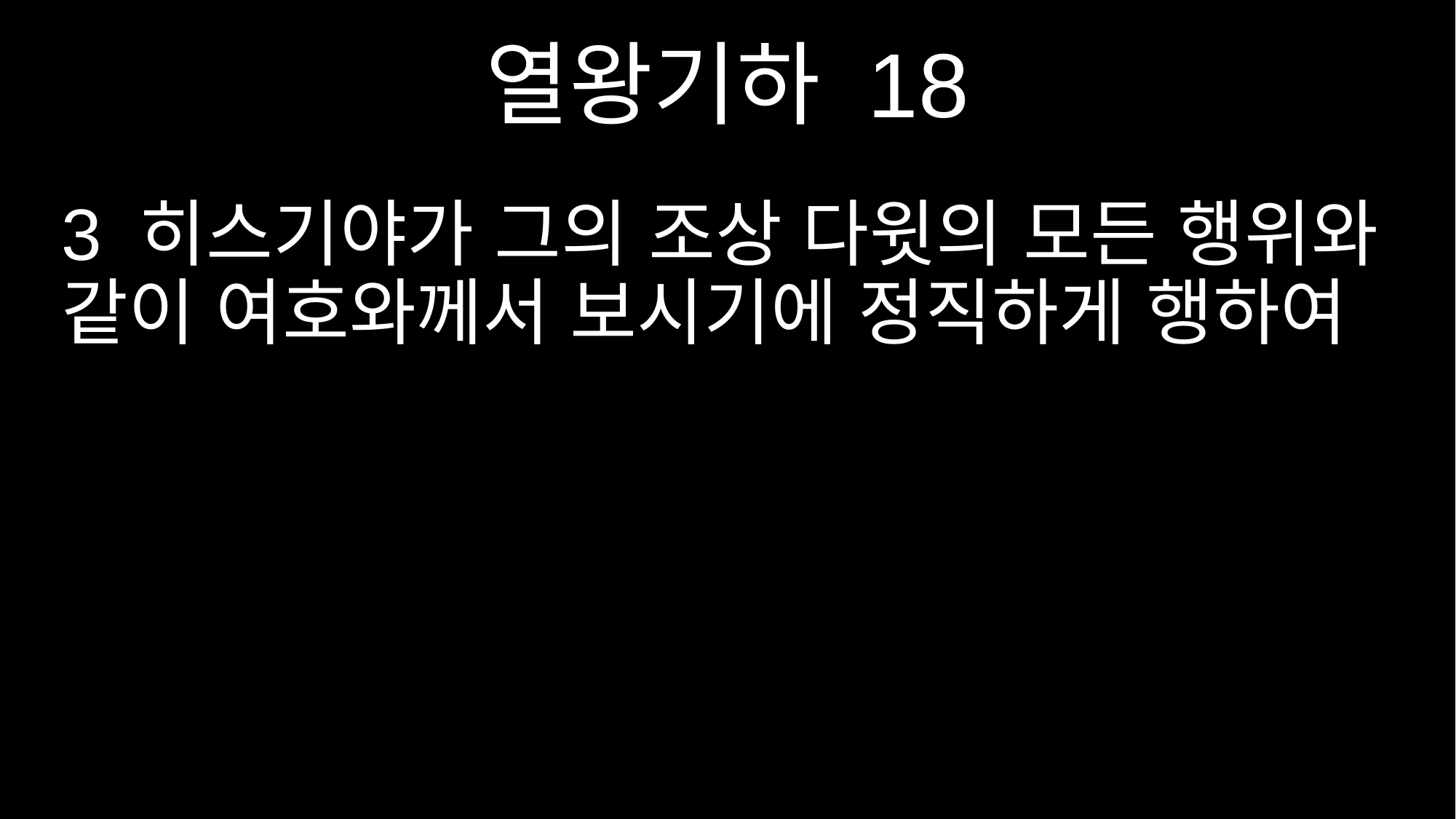

열왕기하 18
3 히스기야가 그의 조상 다윗의 모든 행위와 같이 여호와께서 보시기에 정직하게 행하여